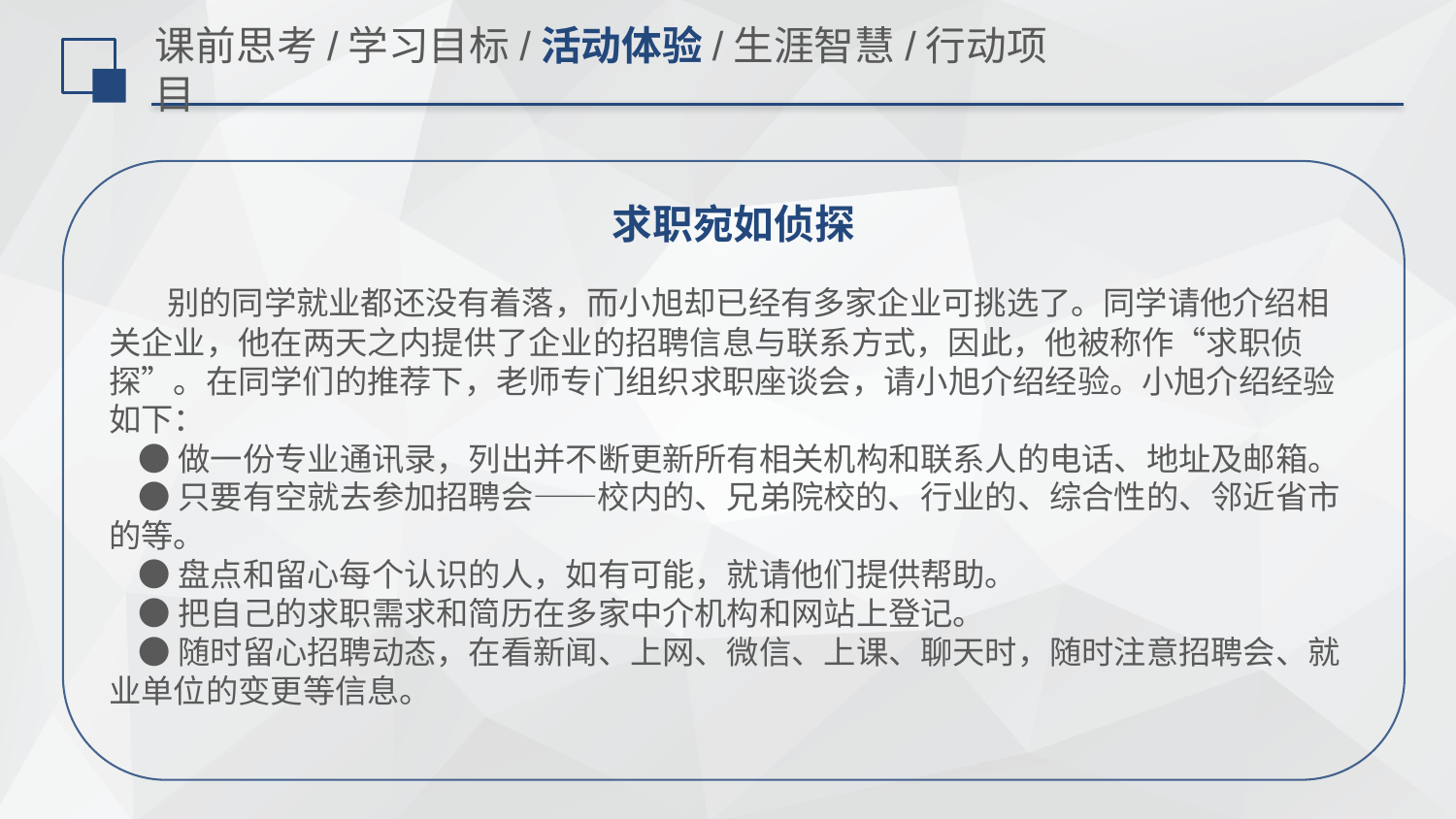

# 课前思考/学习目标/活动体验/生涯智慧/行动项目

 求职宛如侦探
      别的同学就业都还没有着落，而小旭却已经有多家企业可挑选了。同学请他介绍相关企业，他在两天之内提供了企业的招聘信息与联系方式，因此，他被称作“求职侦探”。在同学们的推荐下，老师专门组织求职座谈会，请小旭介绍经验。小旭介绍经验如下：
    ●做一份专业通讯录，列出并不断更新所有相关机构和联系人的电话、地址及邮箱。
    ●只要有空就去参加招聘会——校内的、兄弟院校的、行业的、综合性的、邻近省市的等。
    ●盘点和留心每个认识的人，如有可能，就请他们提供帮助。
    ●把自己的求职需求和简历在多家中介机构和网站上登记。
    ●随时留心招聘动态，在看新闻、上网、微信、上课、聊天时，随时注意招聘会、就业单位的变更等信息。